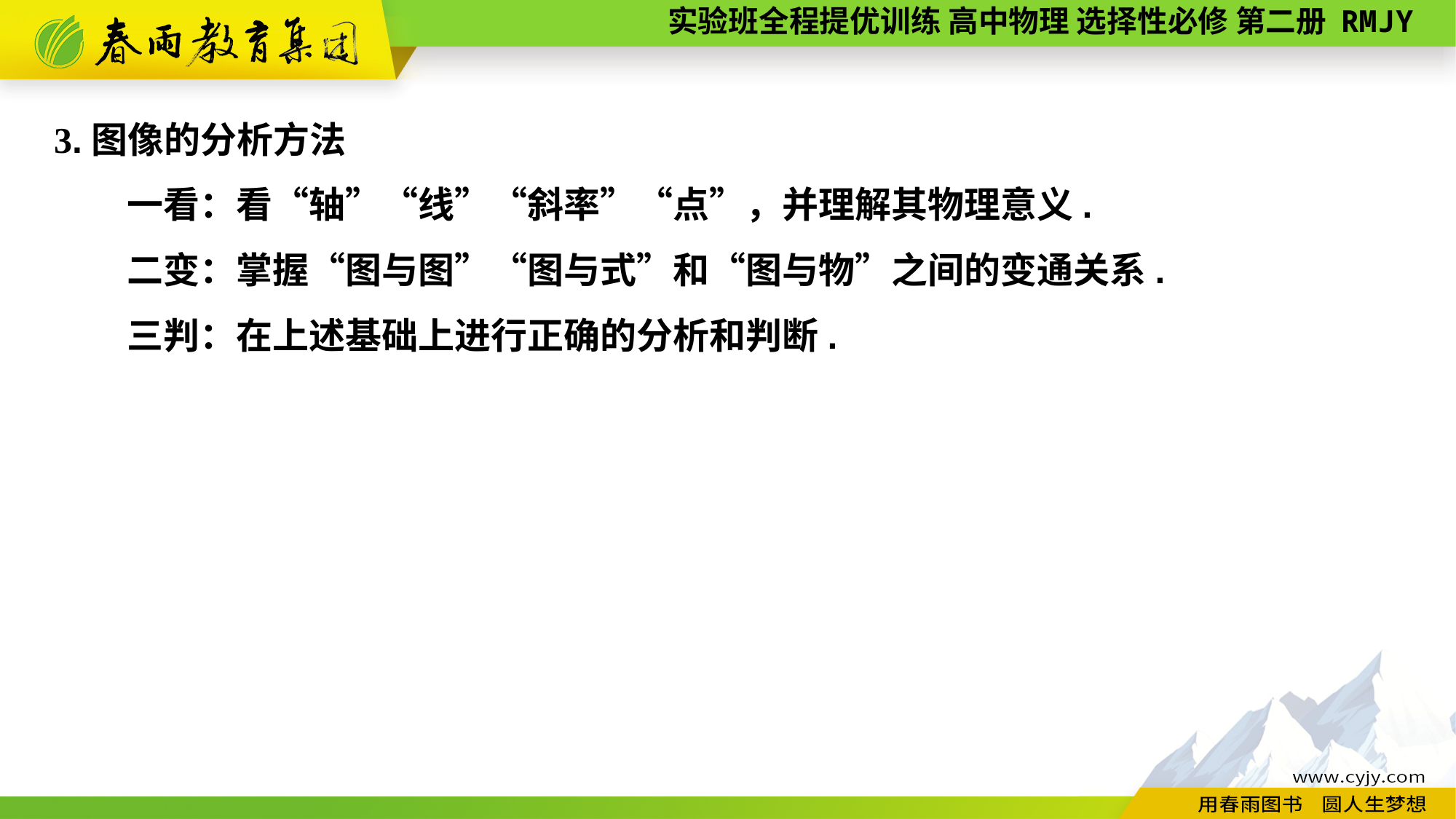

3.图像的分析方法
一看：看“轴”“线”“斜率”“点”，并理解其物理意义.
二变：掌握“图与图”“图与式”和“图与物”之间的变通关系.
三判：在上述基础上进行正确的分析和判断.